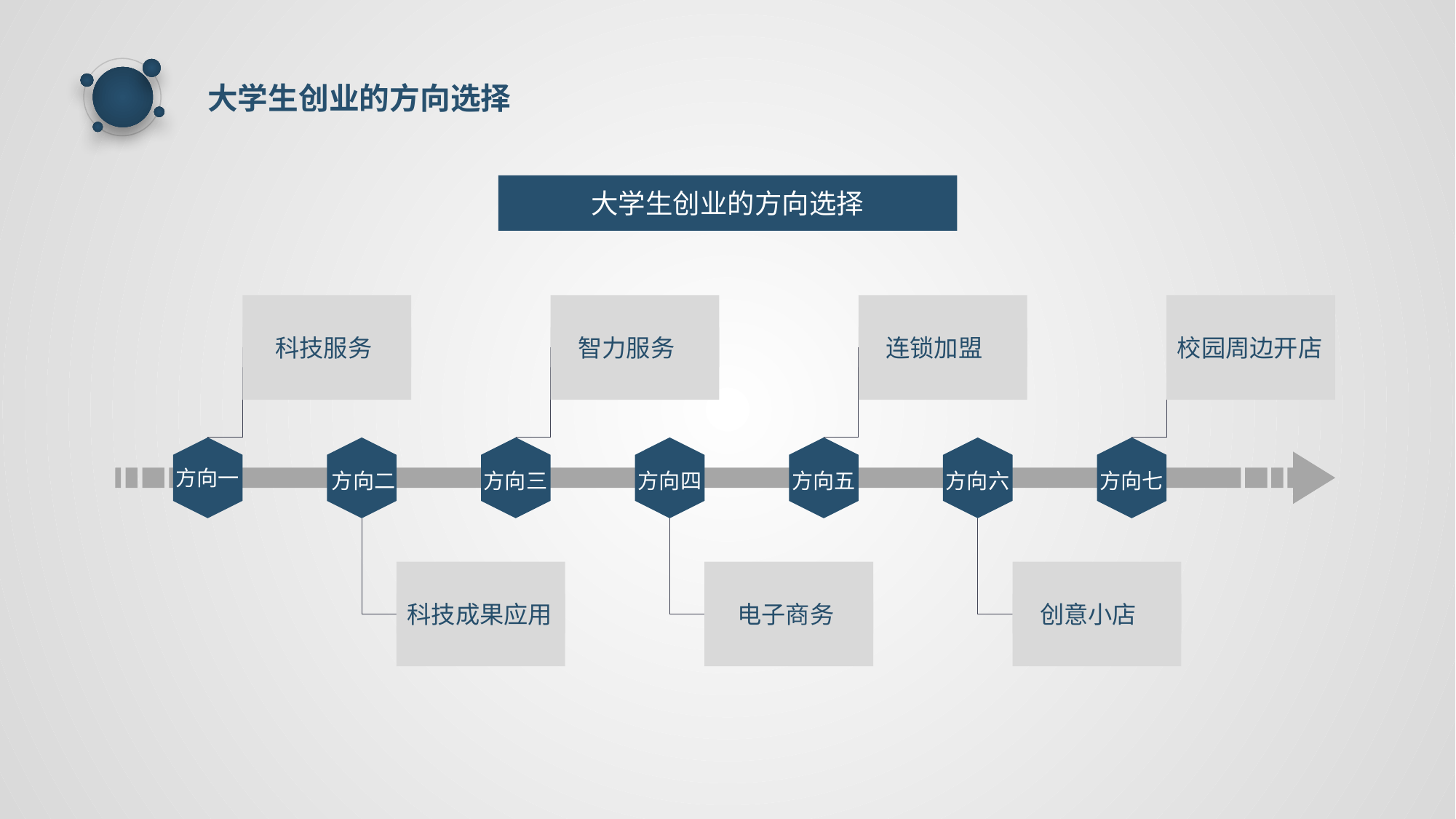

大学生创业的方向选择
大学生创业的方向选择

   科技服务

  智力服务

  连锁加盟

校园周边开店

方向一

方向二

方向三

方向四

方向五

方向六

方向七

科技成果应用

   电子商务

  创意小店